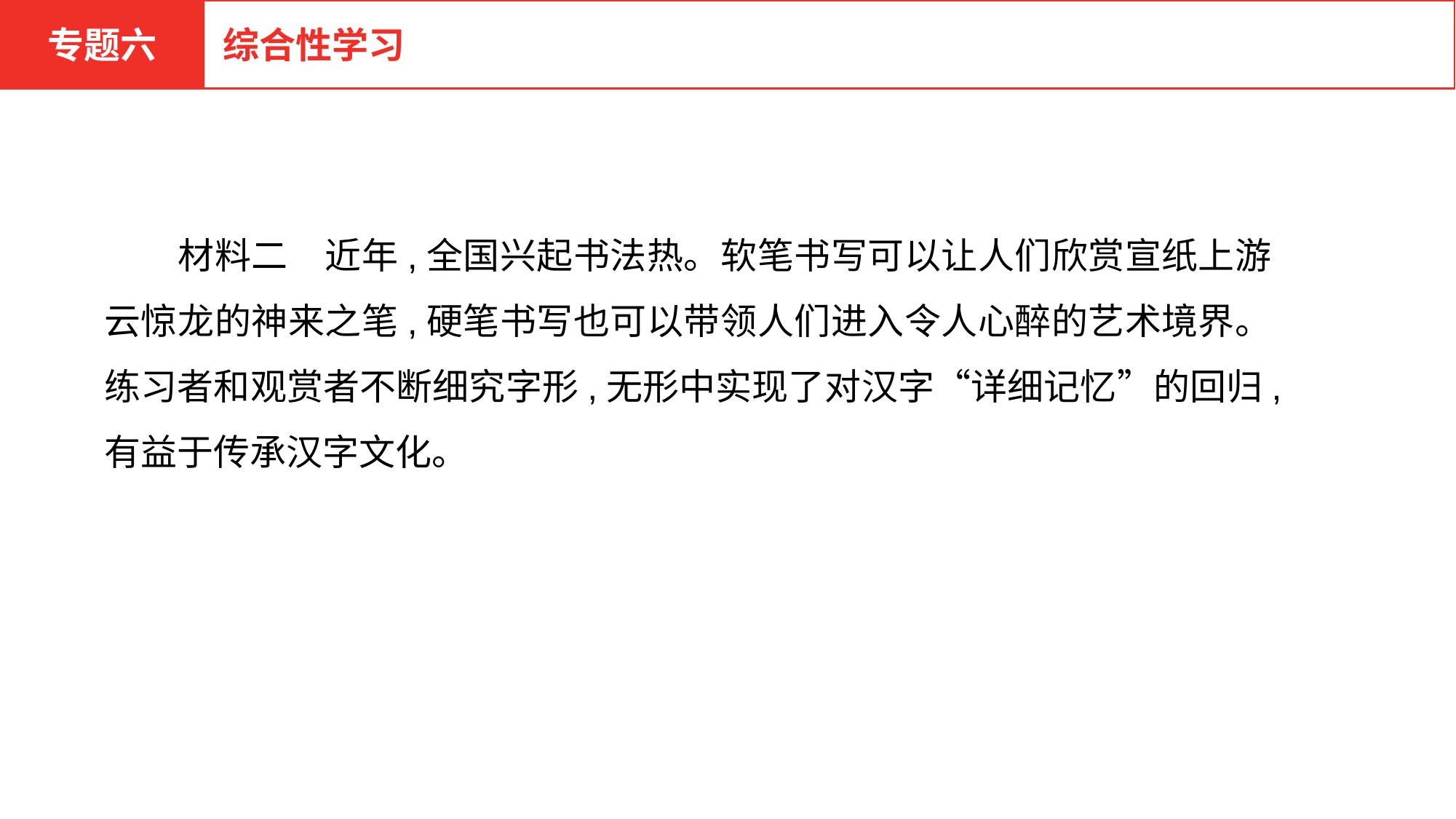

专题六
综合性学习
　　材料二　近年,全国兴起书法热。软笔书写可以让人们欣赏宣纸上游云惊龙的神来之笔,硬笔书写也可以带领人们进入令人心醉的艺术境界。练习者和观赏者不断细究字形,无形中实现了对汉字“详细记忆”的回归,有益于传承汉字文化。